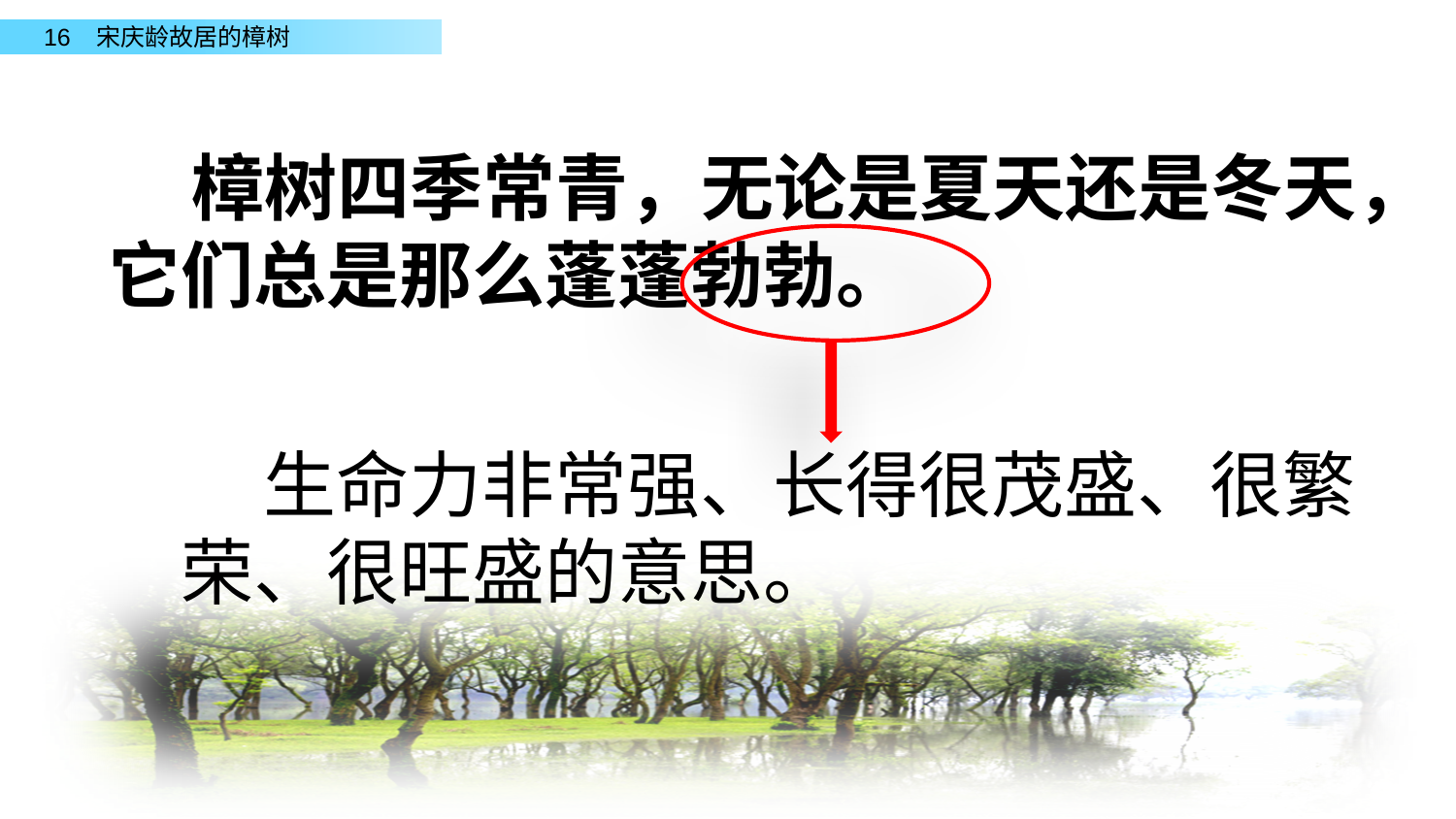

樟树四季常青，无论是夏天还是冬天，它们总是那么蓬蓬勃勃。

    生命力非常强、长得很茂盛、很繁荣、很旺盛的意思。